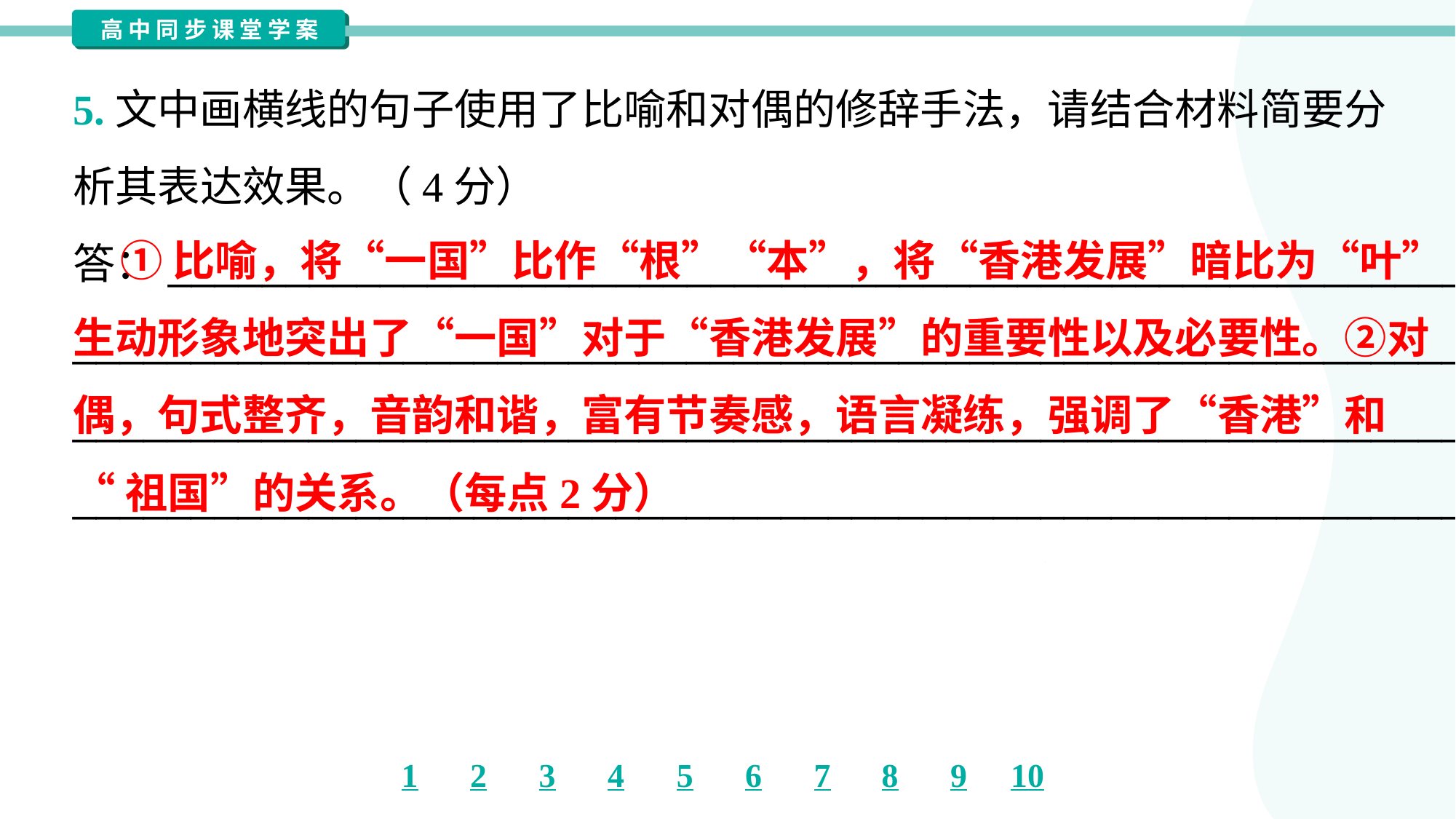

5.文中画横线的句子使用了比喻和对偶的修辞手法，请结合材料简要分
析其表达效果。（4分）
答：_________________________________________________________
_____________________________________________________________
_____________________________________________________________
_____________________________________________________________
     ①比喻，将“一国”比作“根”“本”，将“香港发展”暗比为“叶”“枝”，
生动形象地突出了“一国”对于“香港发展”的重要性以及必要性。②对
偶，句式整齐，音韵和谐，富有节奏感，语言凝练，强调了“香港”和
“祖国”的关系。（每点2分）